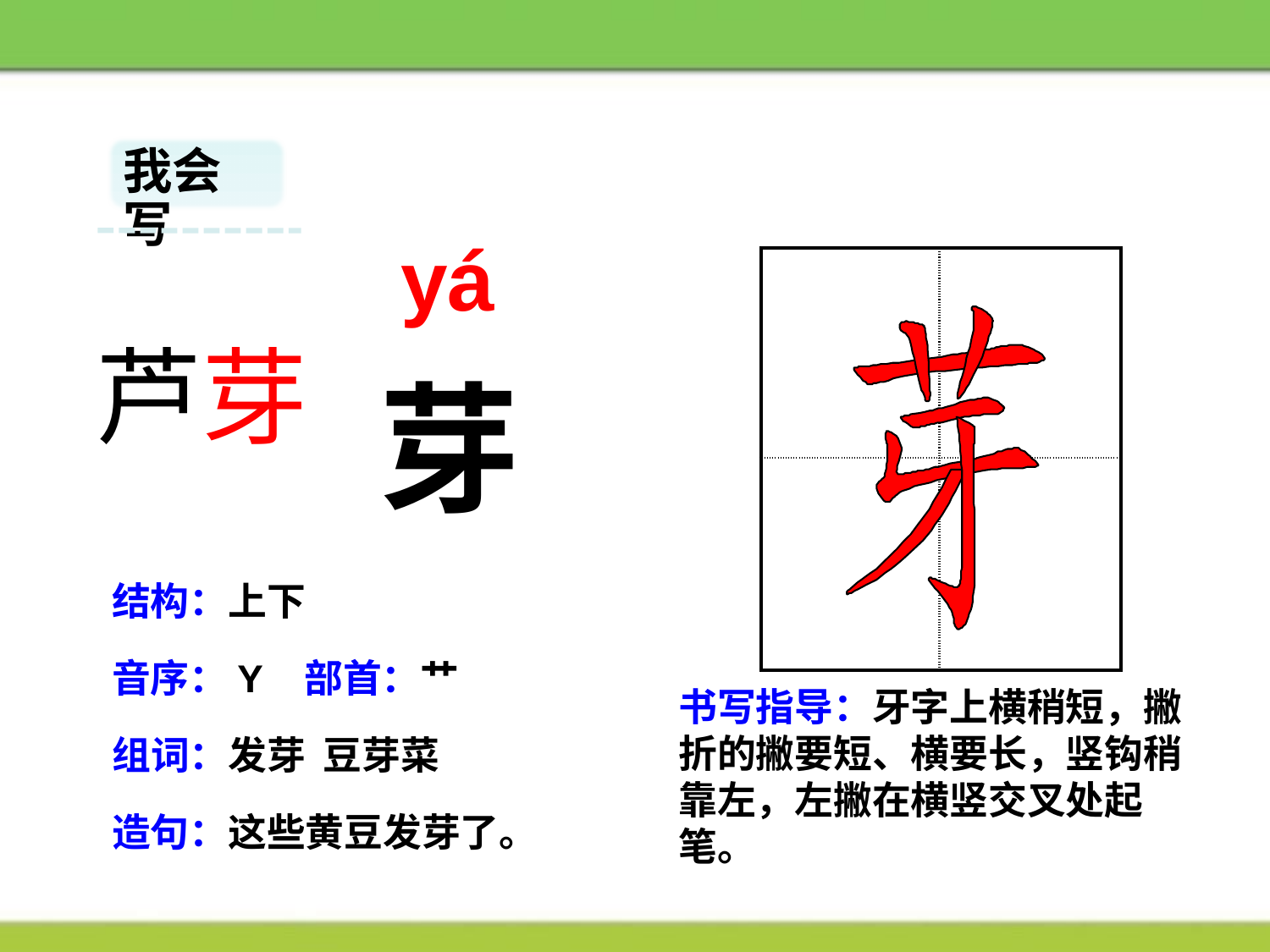

我会写

yá
|  |  |
| --- | --- |
|  |  |

芦芽

芽

结构：上下
音序：Y   部首：艹
书写指导：牙字上横稍短，撇折的撇要短、横要长，竖钩稍靠左，左撇在横竖交叉处起笔。
组词：发芽  豆芽菜
造句：这些黄豆发芽了。